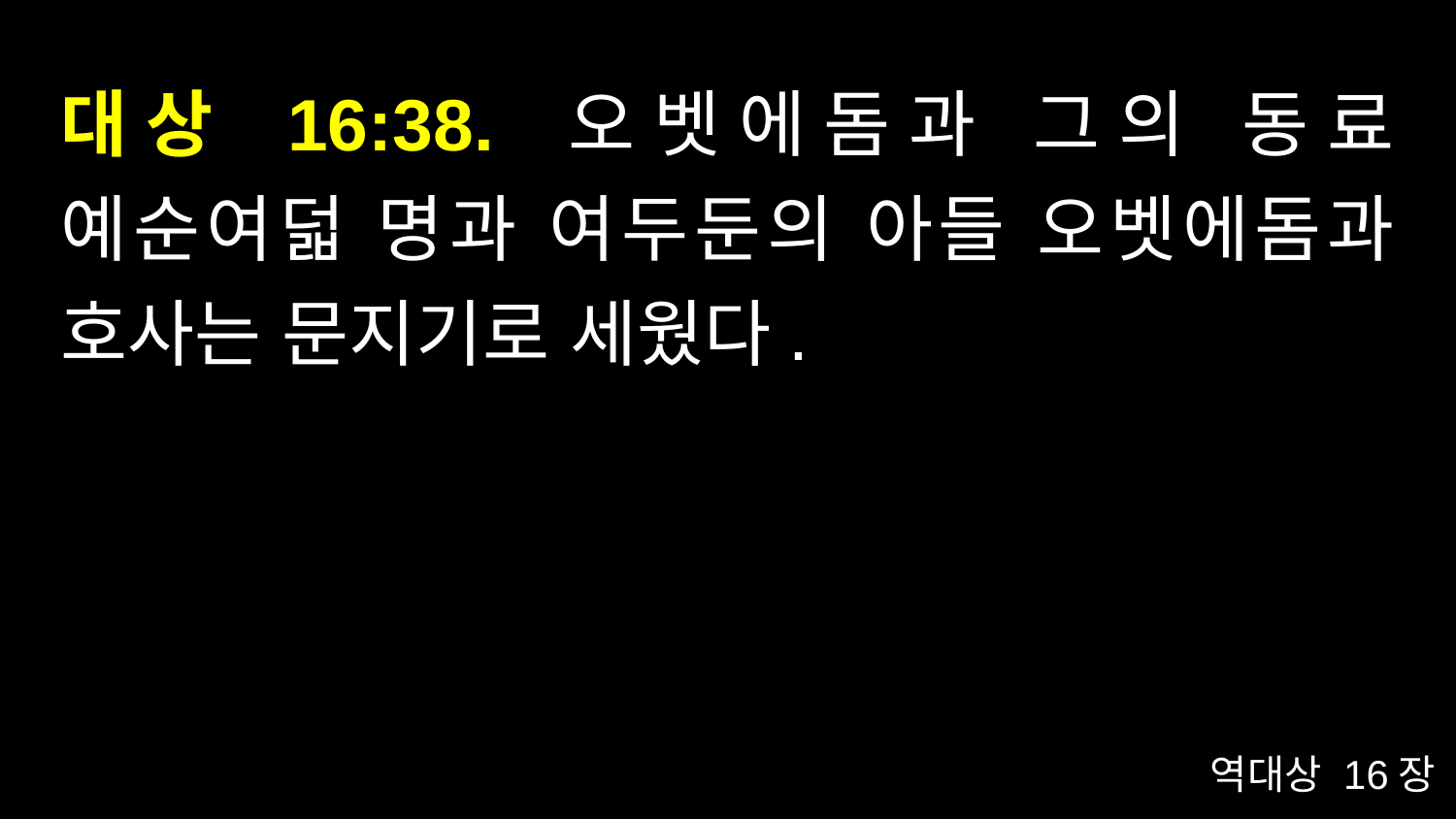

# 대상 16:38. 오벳에돔과 그의 동료 예순여덟 명과 여두둔의 아들 오벳에돔과 호사는 문지기로 세웠다.
역대상 16장